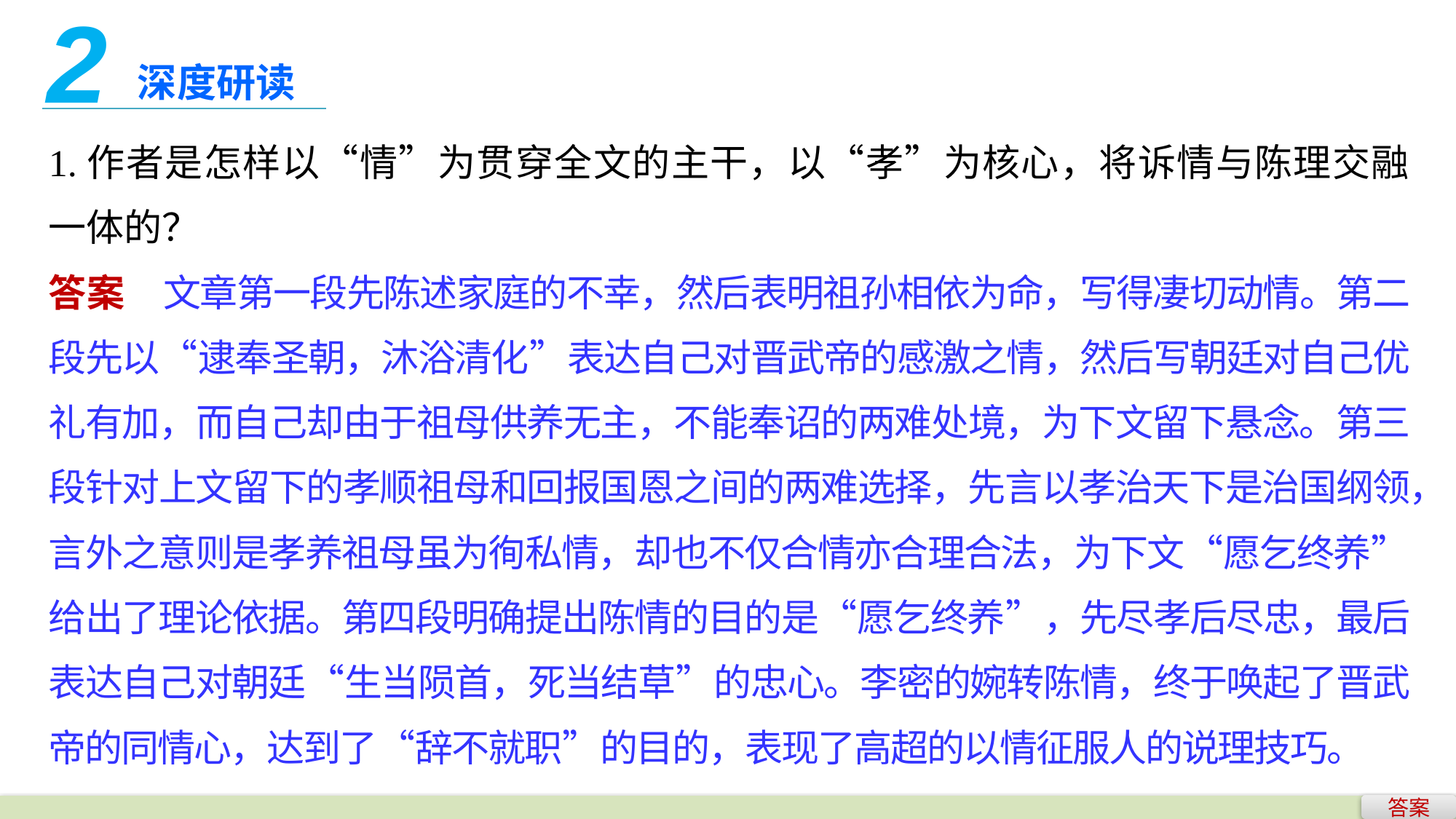

2
深度研读
1.作者是怎样以“情”为贯穿全文的主干，以“孝”为核心，将诉情与陈理交融一体的？
答案　文章第一段先陈述家庭的不幸，然后表明祖孙相依为命，写得凄切动情。第二段先以“逮奉圣朝，沐浴清化”表达自己对晋武帝的感激之情，然后写朝廷对自己优礼有加，而自己却由于祖母供养无主，不能奉诏的两难处境，为下文留下悬念。第三段针对上文留下的孝顺祖母和回报国恩之间的两难选择，先言以孝治天下是治国纲领，言外之意则是孝养祖母虽为徇私情，却也不仅合情亦合理合法，为下文“愿乞终养”给出了理论依据。第四段明确提出陈情的目的是“愿乞终养”，先尽孝后尽忠，最后表达自己对朝廷“生当陨首，死当结草”的忠心。李密的婉转陈情，终于唤起了晋武帝的同情心，达到了“辞不就职”的目的，表现了高超的以情征服人的说理技巧。
答案